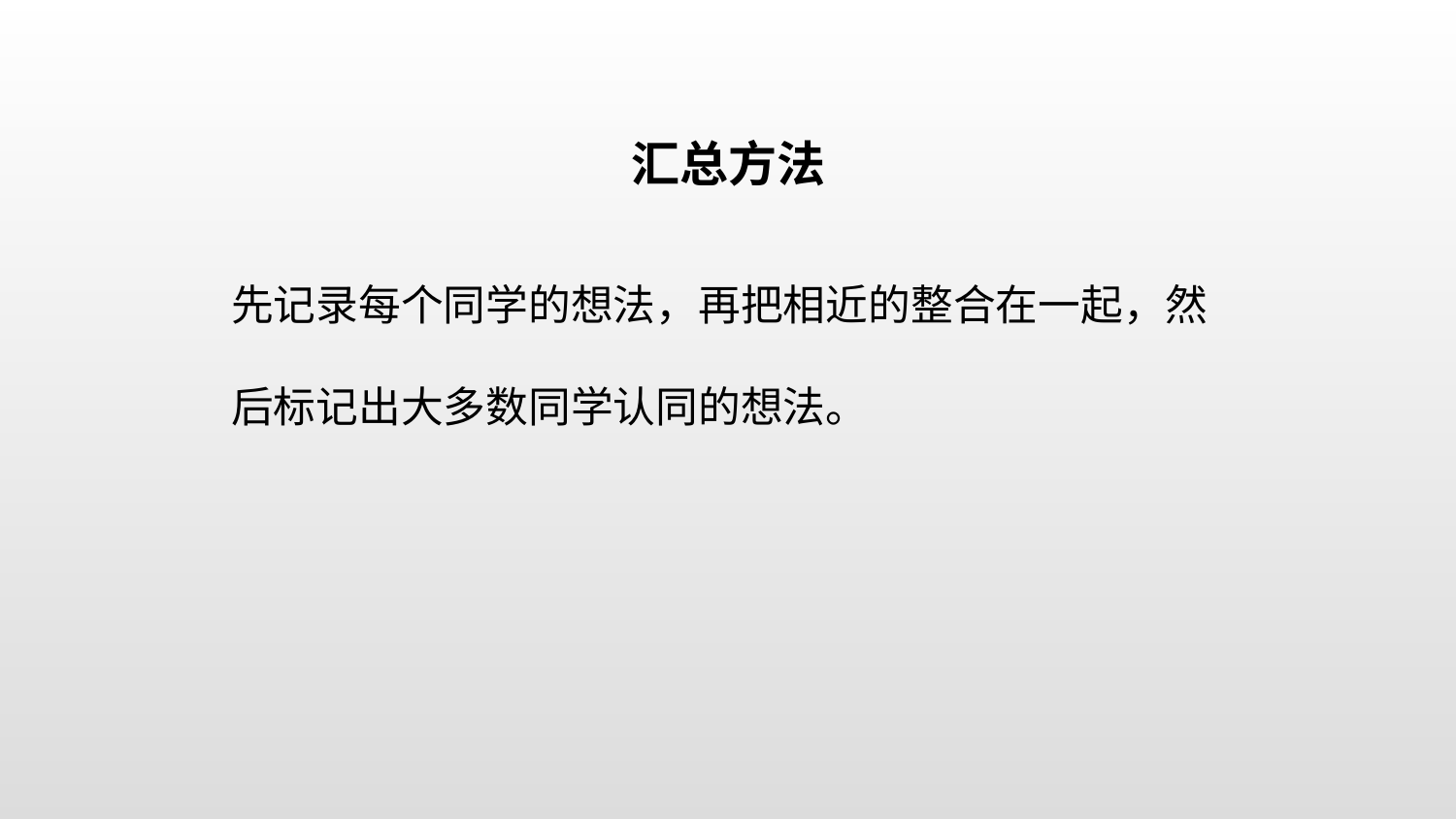

汇总方法
先记录每个同学的想法，再把相近的整合在一起，然后标记出大多数同学认同的想法。